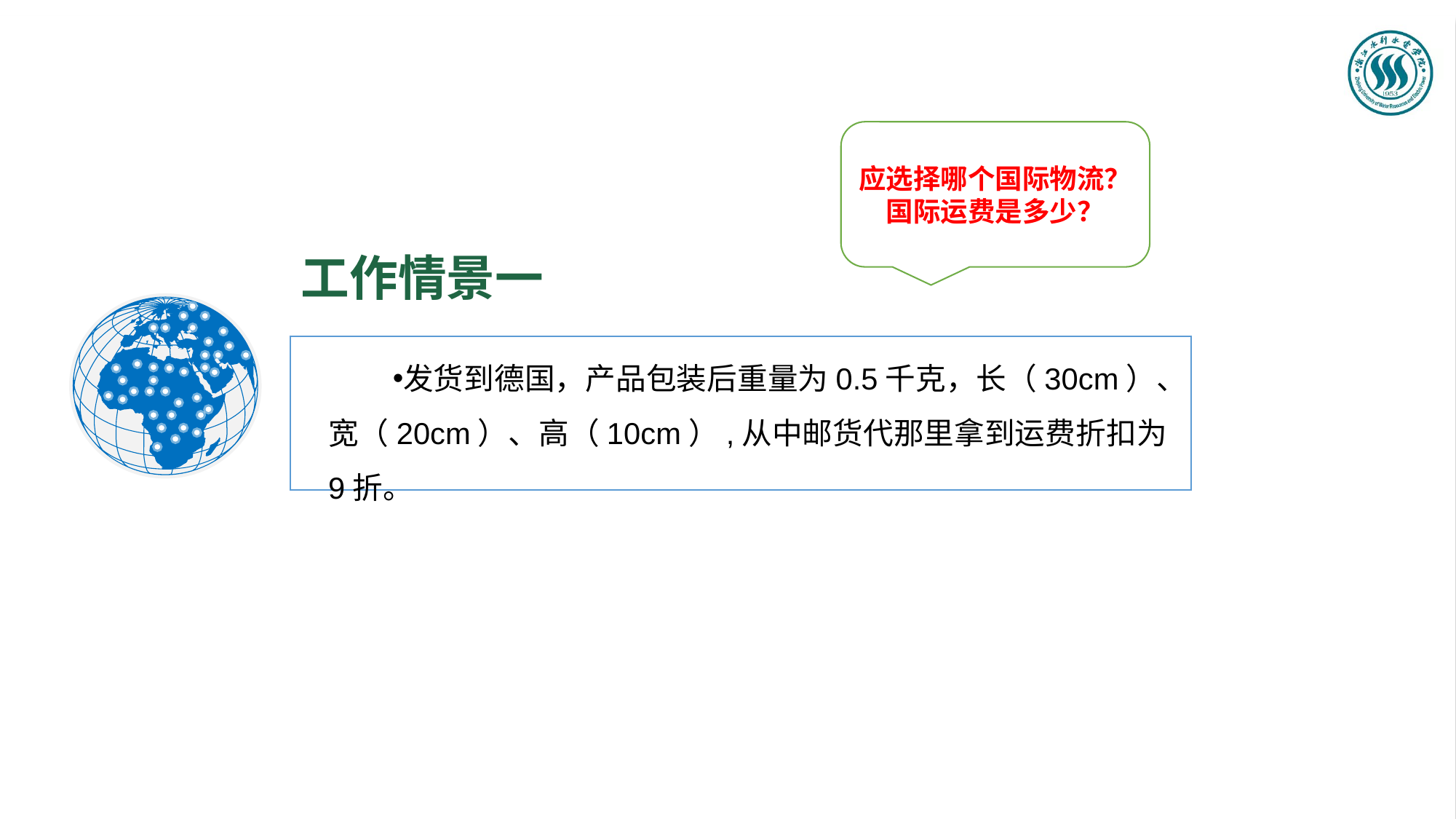

应选择哪个国际物流？国际运费是多少？
工作情景一

发货到德国，产品包装后重量为0.5千克，长（30cm）、宽（20cm）、高（10cm）,从中邮货代那里拿到运费折扣为9折。